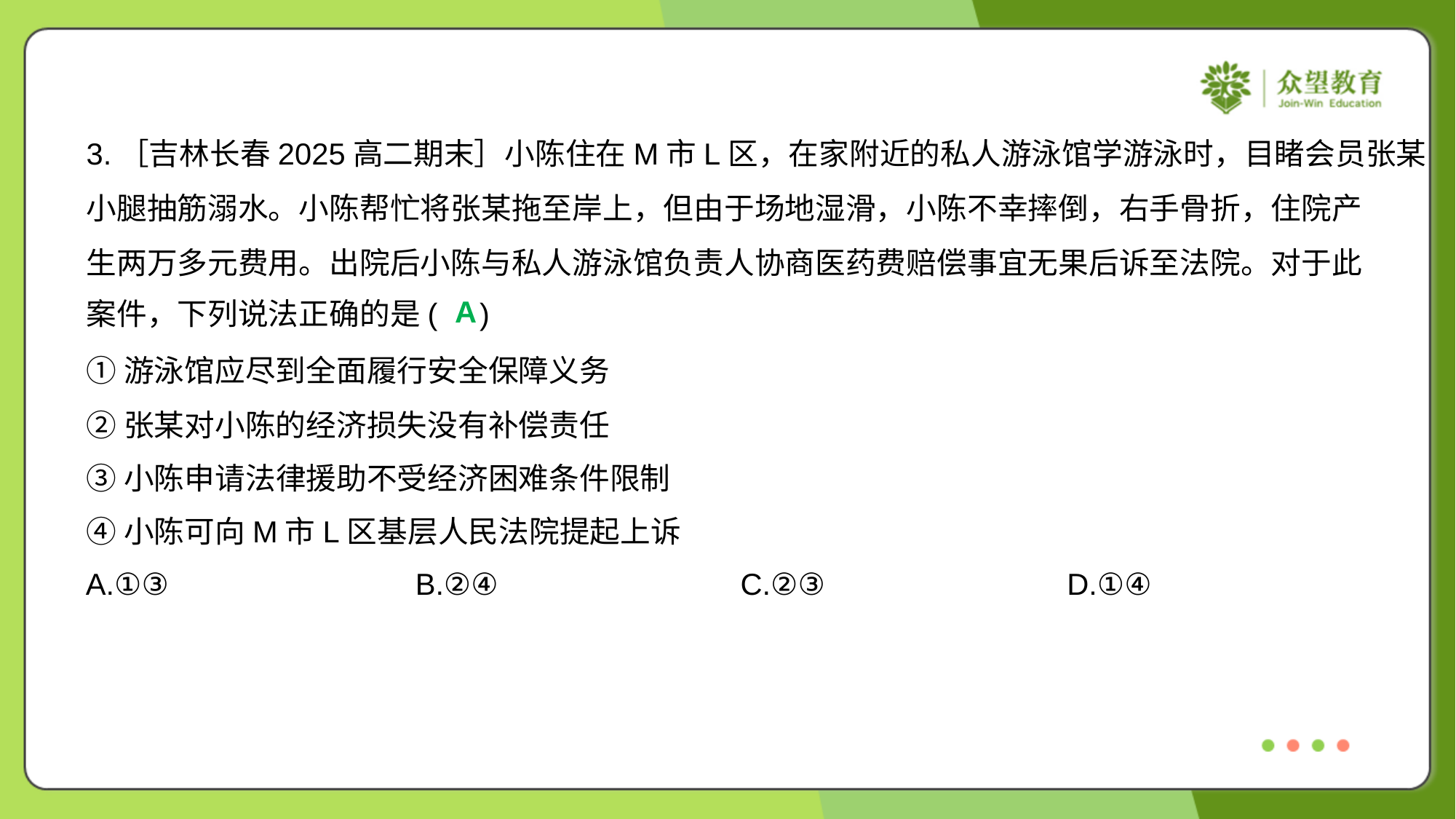

3.［吉林长春2025高二期末］小陈住在M市L区，在家附近的私人游泳馆学游泳时，目睹会员张某
小腿抽筋溺水。小陈帮忙将张某拖至岸上，但由于场地湿滑，小陈不幸摔倒，右手骨折，住院产
生两万多元费用。出院后小陈与私人游泳馆负责人协商医药费赔偿事宜无果后诉至法院。对于此
案件，下列说法正确的是(     )
A
①游泳馆应尽到全面履行安全保障义务
②张某对小陈的经济损失没有补偿责任
③小陈申请法律援助不受经济困难条件限制
④小陈可向M市L区基层人民法院提起上诉
A.①③	B.②④	C.②③	D.①④